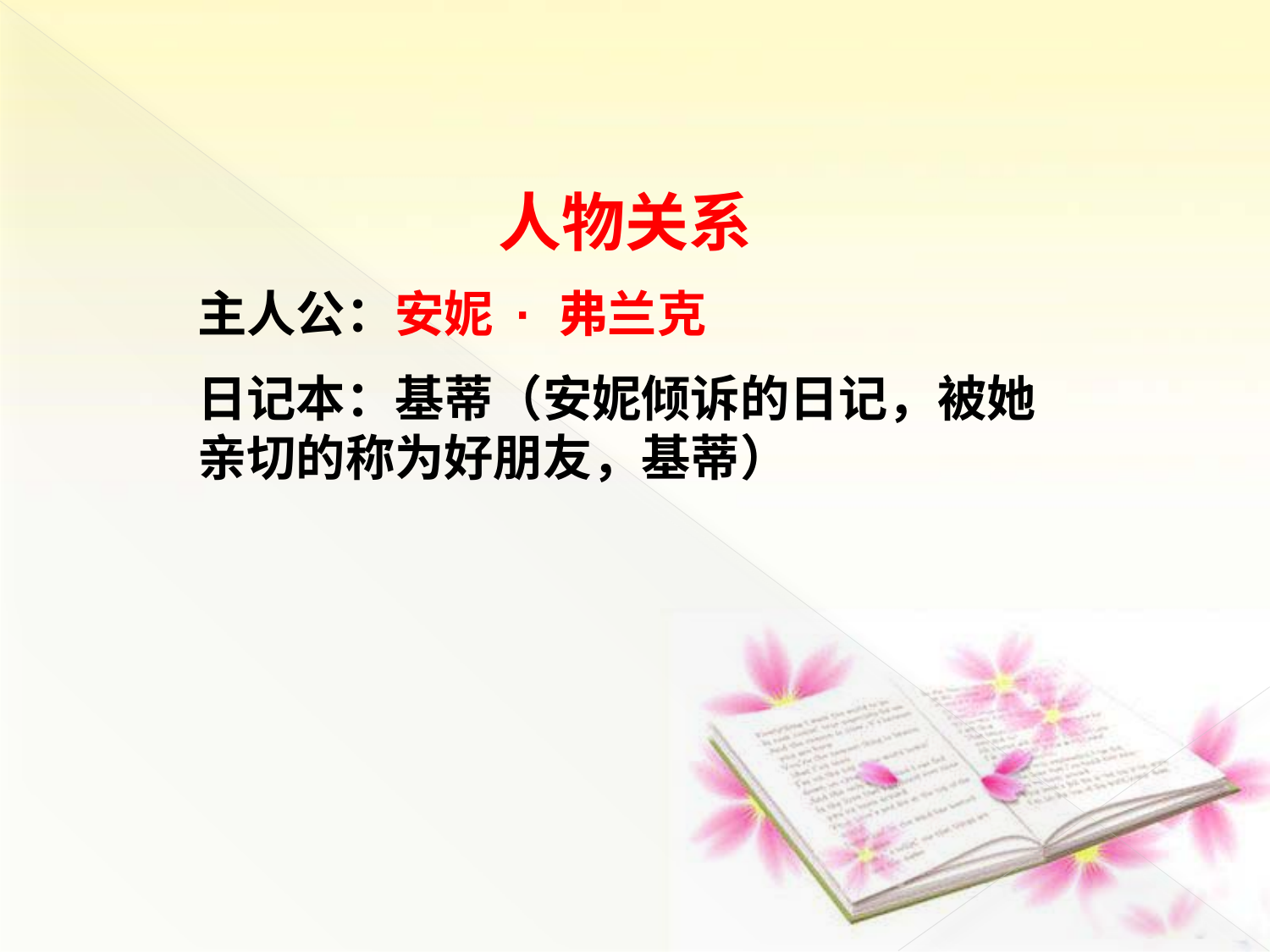

人物关系
主人公：安妮 · 弗兰克
日记本：基蒂（安妮倾诉的日记，被她亲切的称为好朋友，基蒂）